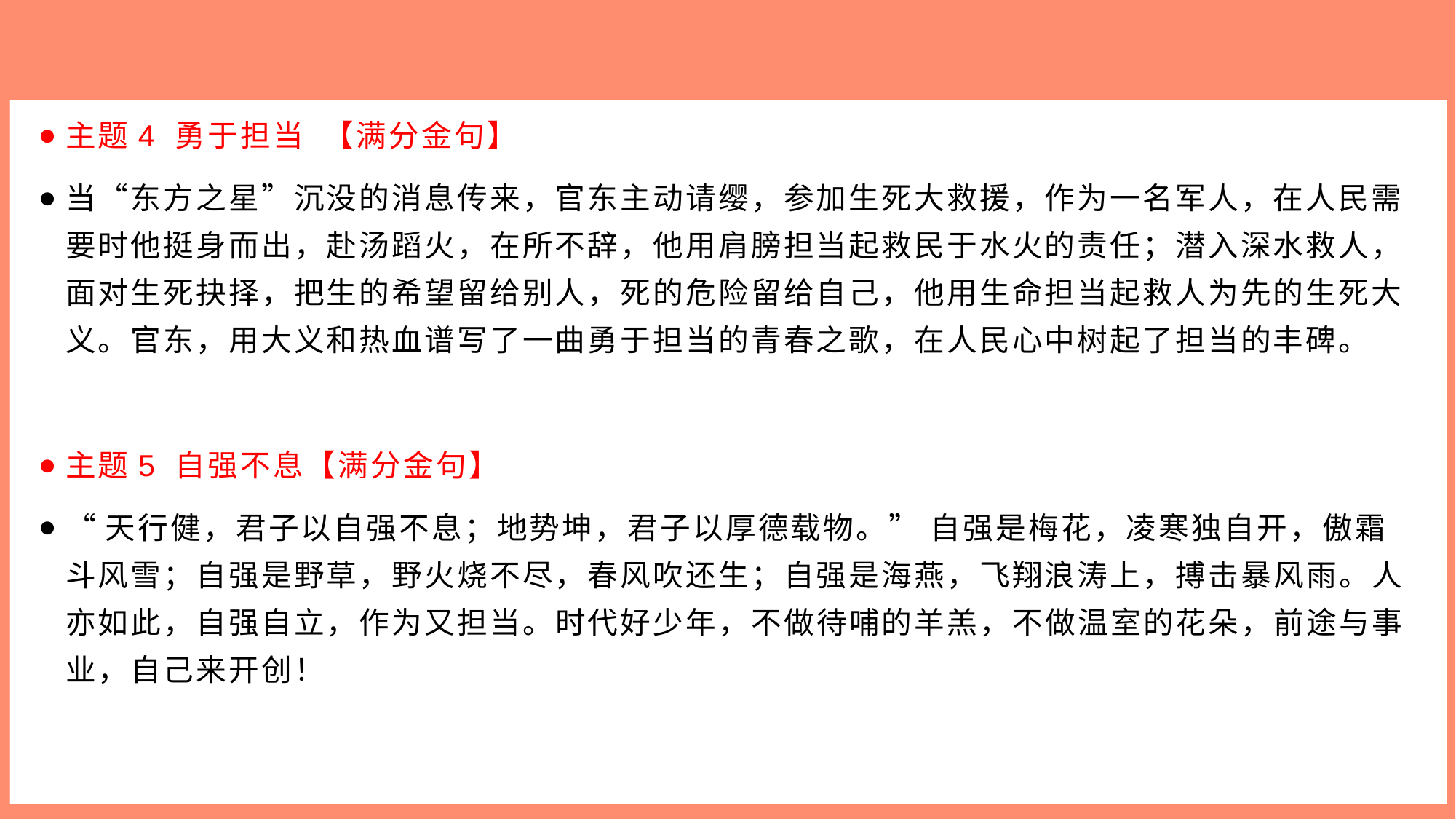

主题4 勇于担当  【满分金句】
当“东方之星”沉没的消息传来，官东主动请缨，参加生死大救援，作为一名军人，在人民需要时他挺身而出，赴汤蹈火，在所不辞，他用肩膀担当起救民于水火的责任；潜入深水救人，面对生死抉择，把生的希望留给别人，死的危险留给自己，他用生命担当起救人为先的生死大义。官东，用大义和热血谱写了一曲勇于担当的青春之歌，在人民心中树起了担当的丰碑。

主题5 自强不息【满分金句】
“天行健，君子以自强不息；地势坤，君子以厚德载物。” 自强是梅花，凌寒独自开，傲霜斗风雪；自强是野草，野火烧不尽，春风吹还生；自强是海燕，飞翔浪涛上，搏击暴风雨。人亦如此，自强自立，作为又担当。时代好少年，不做待哺的羊羔，不做温室的花朵，前途与事业，自己来开创！